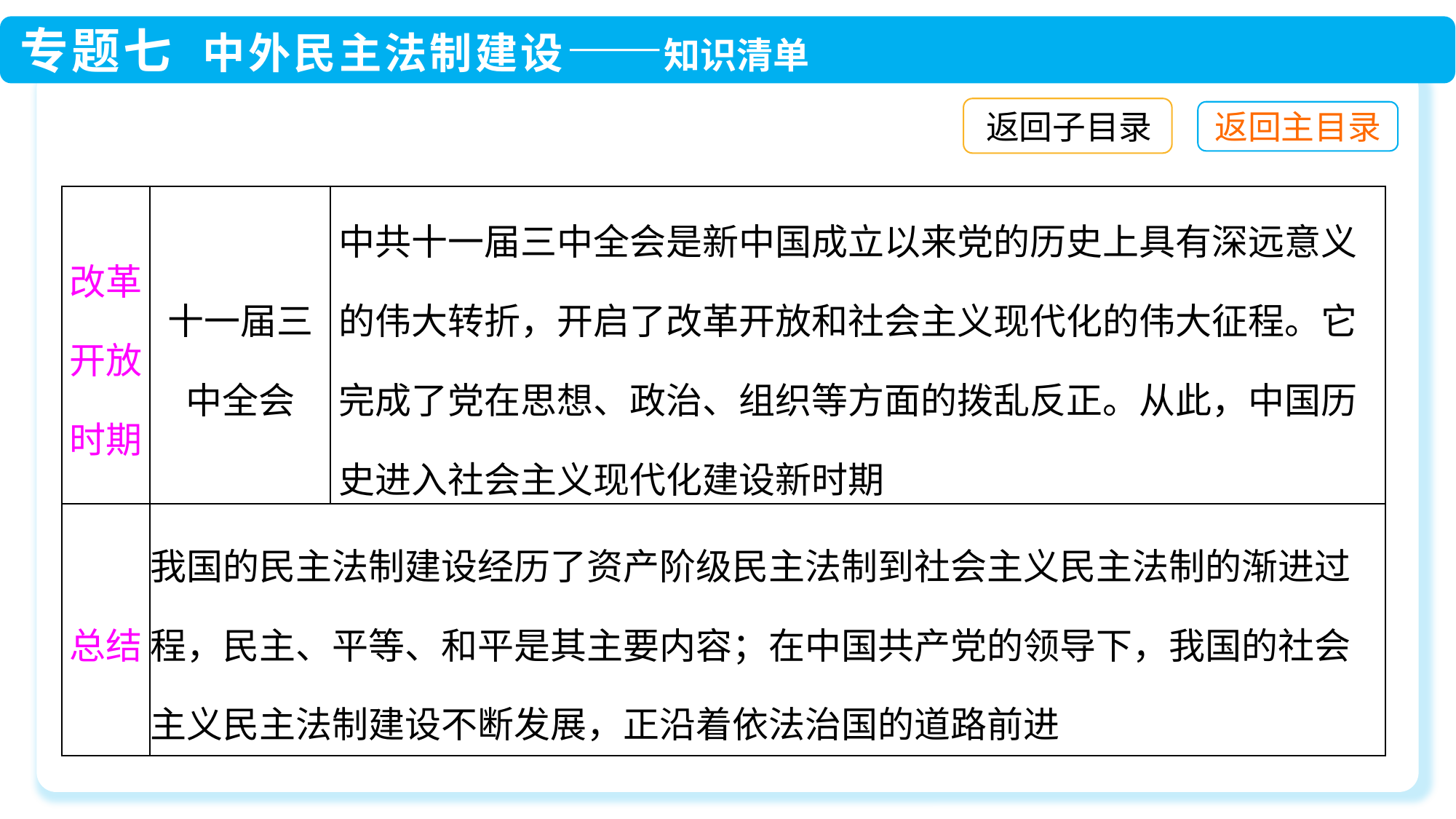

返回子目录
| 改革开放时期 | 十一届三中全会 | 中共十一届三中全会是新中国成立以来党的历史上具有深远意义的伟大转折，开启了改革开放和社会主义现代化的伟大征程。它完成了党在思想、政治、组织等方面的拨乱反正。从此，中国历史进入社会主义现代化建设新时期 |
| --- | --- | --- |
| 总结 | 我国的民主法制建设经历了资产阶级民主法制到社会主义民主法制的渐进过程，民主、平等、和平是其主要内容；在中国共产党的领导下，我国的社会主义民主法制建设不断发展，正沿着依法治国的道路前进 |  |